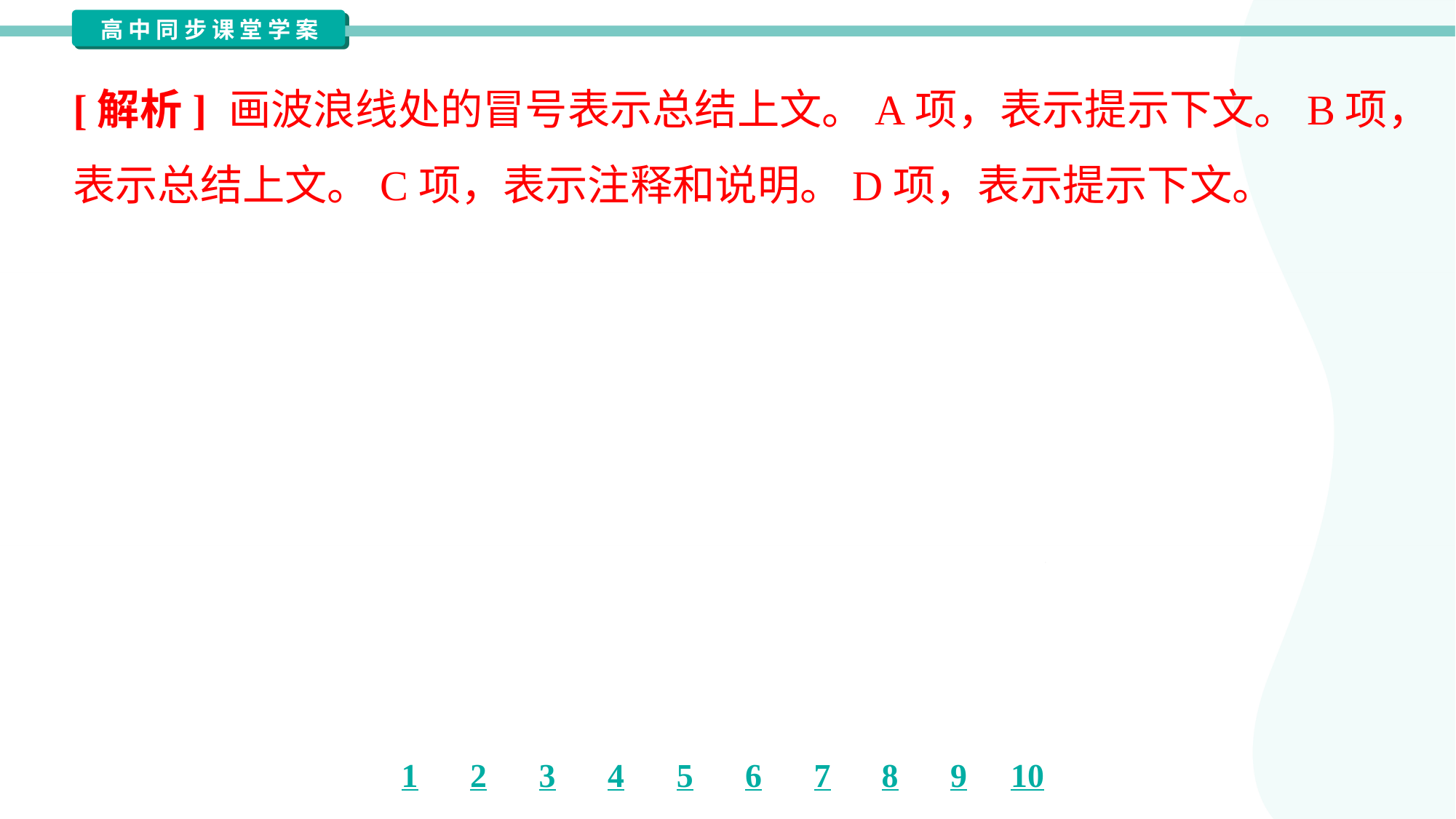

[解析] 画波浪线处的冒号表示总结上文。A项，表示提示下文。B项，
表示总结上文。C项，表示注释和说明。D项，表示提示下文。